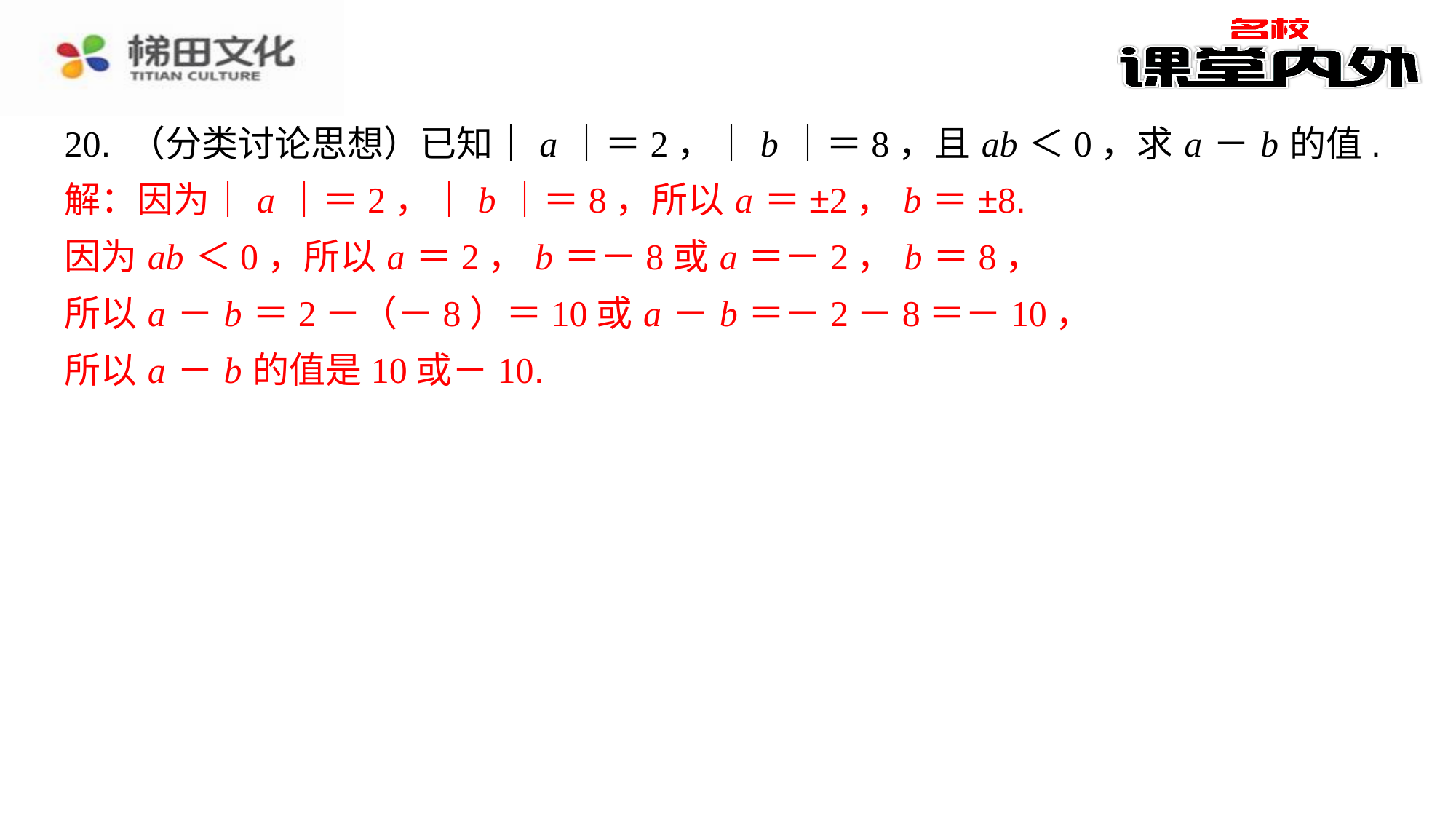

20. （分类讨论思想）已知｜ a ｜＝2，｜ b ｜＝8，且 ab ＜0，求 a － b 的值.
解：因为｜ a ｜＝2，｜ b ｜＝8，所以 a ＝±2， b ＝±8.
因为 ab ＜0，所以 a ＝2， b ＝－8或 a ＝－2， b ＝8，
所以 a － b ＝2－（－8）＝10或 a － b ＝－2－8＝－10，
所以 a － b 的值是10或－10.
解：因为｜ a ｜＝2，｜ b ｜＝8，所以 a ＝±2， b ＝±8.
因为 ab ＜0，所以 a ＝2， b ＝－8或 a ＝－2， b ＝8，
所以 a － b ＝2－（－8）＝10或 a － b ＝－2－8＝－10，
所以 a － b 的值是10或－10.